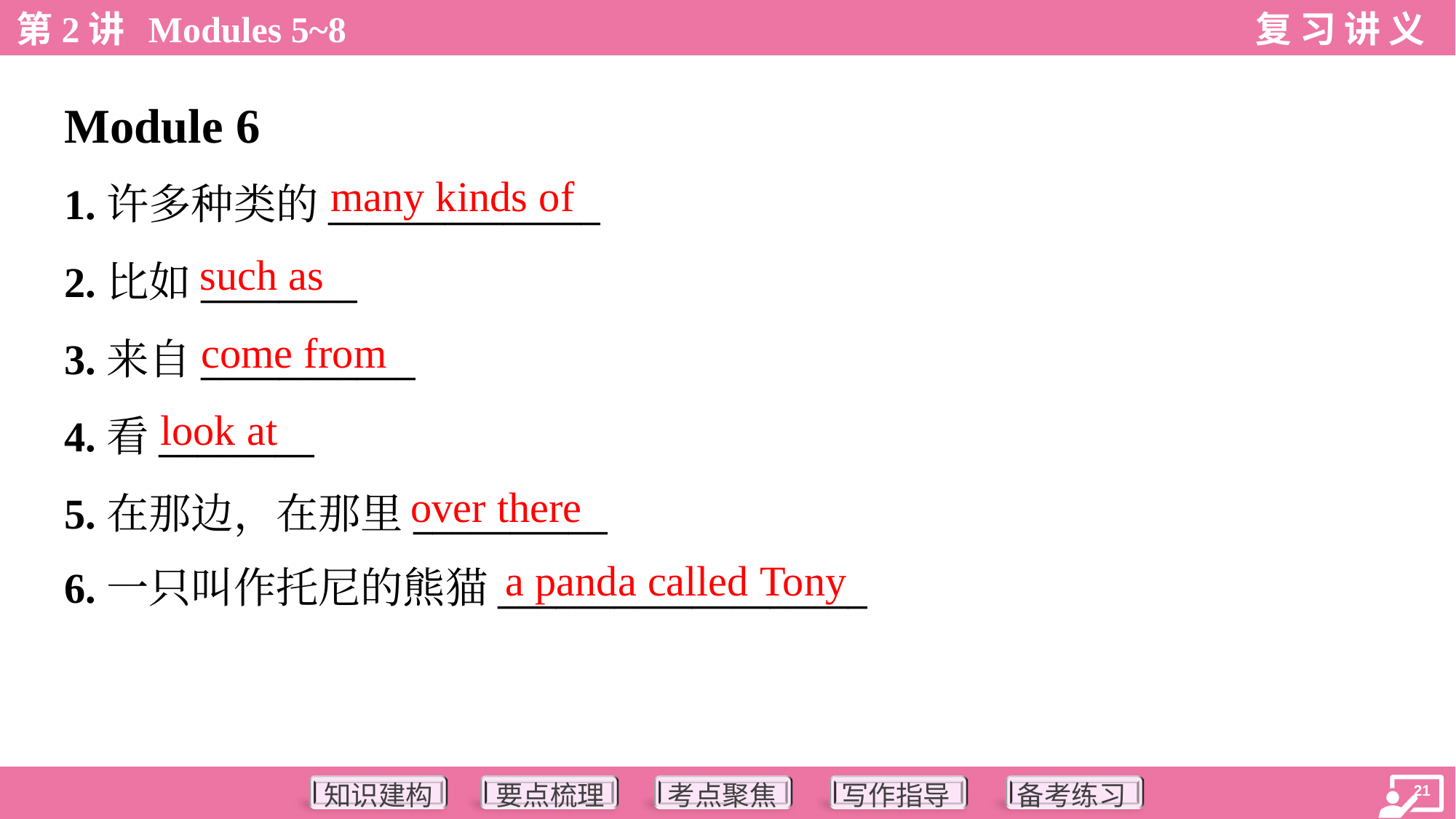

Module 6
many kinds of
1.许多种类的______________
2.比如________
3.来自___________
4.看________
5.在那边，在那里__________
6.一只叫作托尼的熊猫___________________
such as
come from
look at
over there
a panda called Tony